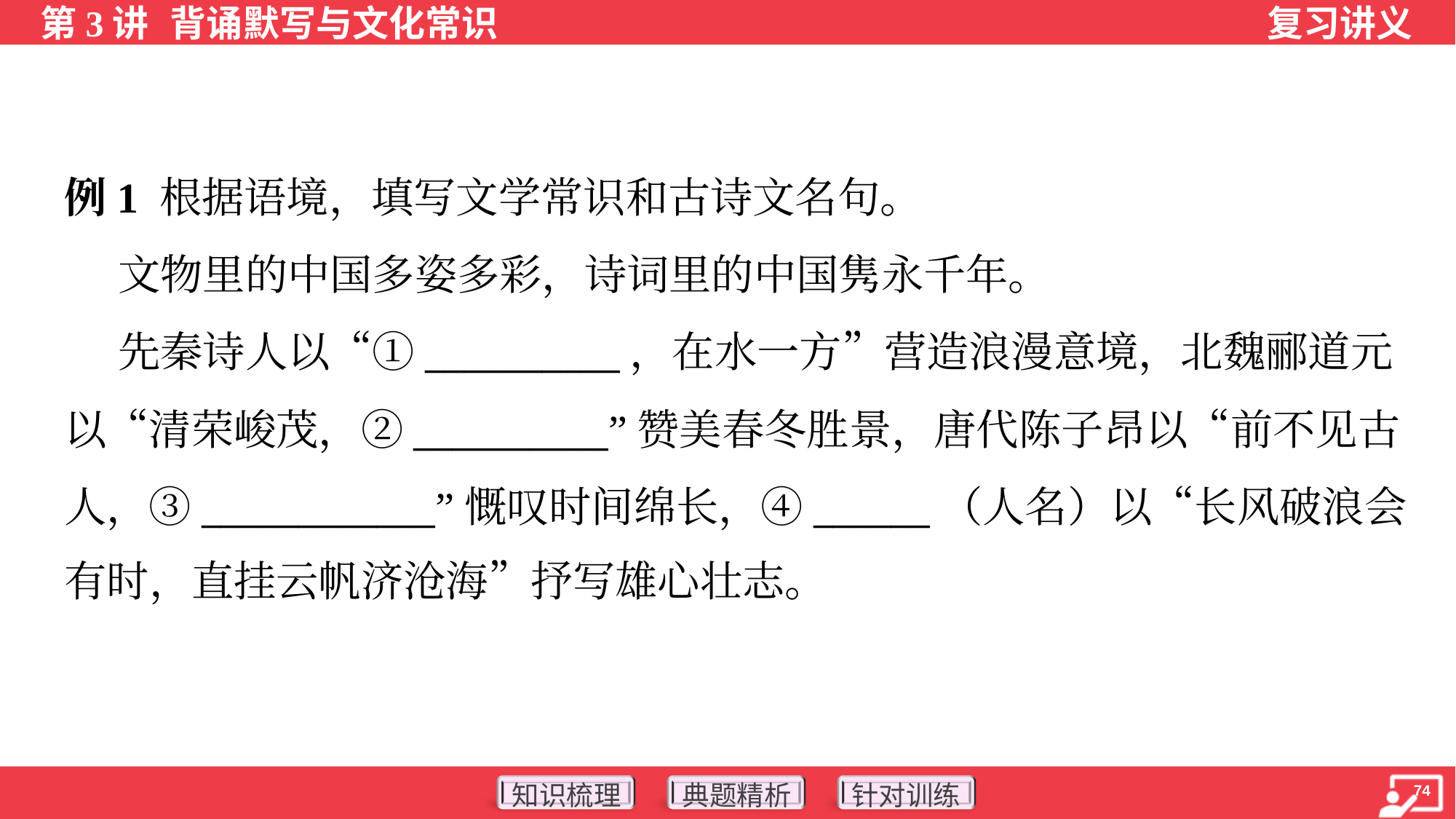

例1 根据语境，填写文学常识和古诗文名句。
    文物里的中国多姿多彩，诗词里的中国隽永千年。
    先秦诗人以“①__________，在水一方”营造浪漫意境，北魏郦道元
以“清荣峻茂，②__________”赞美春冬胜景，唐代陈子昂以“前不见古
人，③____________”慨叹时间绵长，④______（人名）以“长风破浪会
有时，直挂云帆济沧海”抒写雄心壮志。